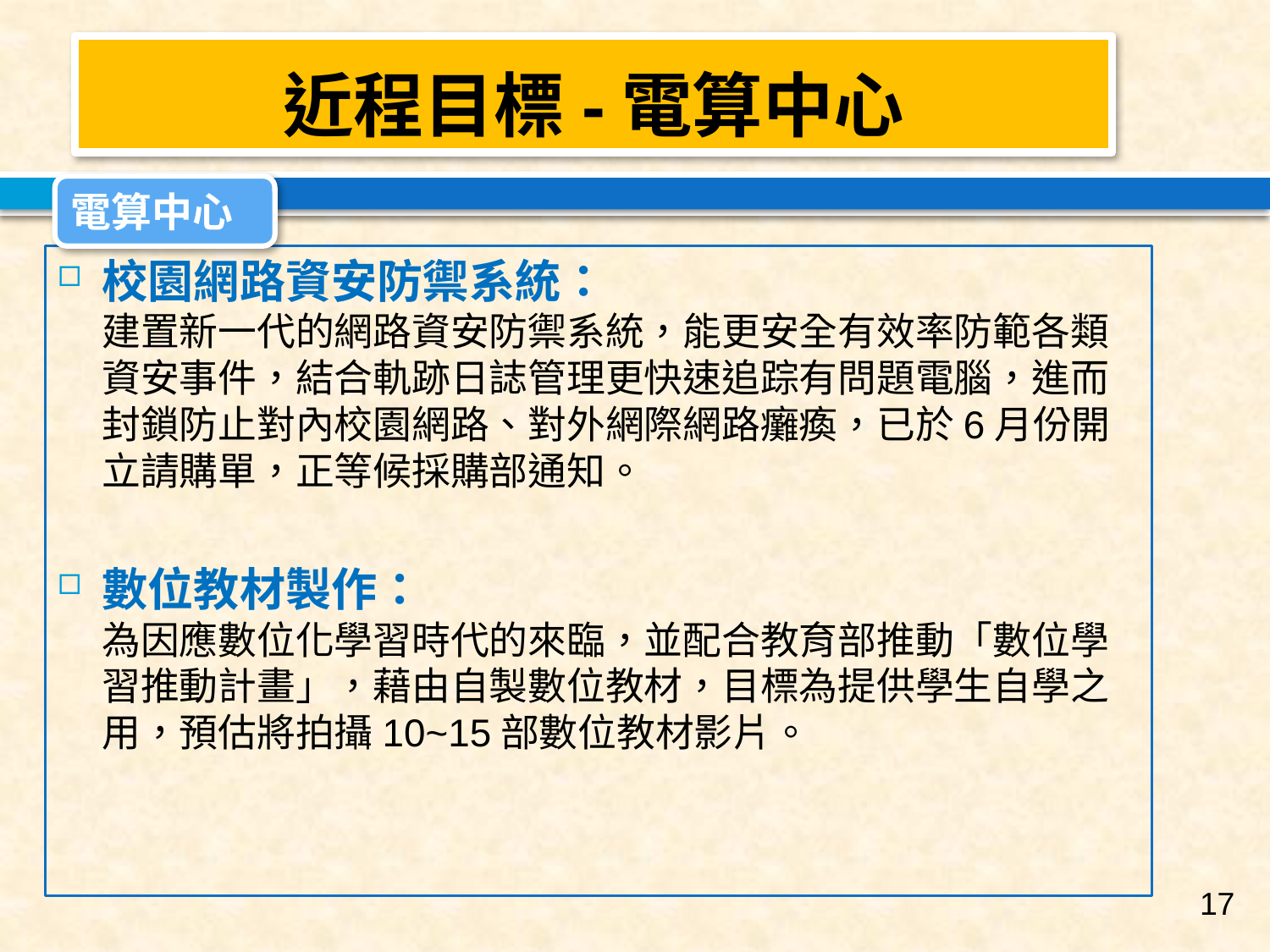

#
近程目標-電算中心
電算中心
校園網路資安防禦系統：
建置新一代的網路資安防禦系統，能更安全有效率防範各類資安事件，結合軌跡日誌管理更快速追踪有問題電腦，進而封鎖防止對內校園網路、對外網際網路癱瘓，已於6月份開立請購單，正等候採購部通知。

數位教材製作：
為因應數位化學習時代的來臨，並配合教育部推動「數位學習推動計畫」，藉由自製數位教材，目標為提供學生自學之用，預估將拍攝10~15部數位教材影片。
17